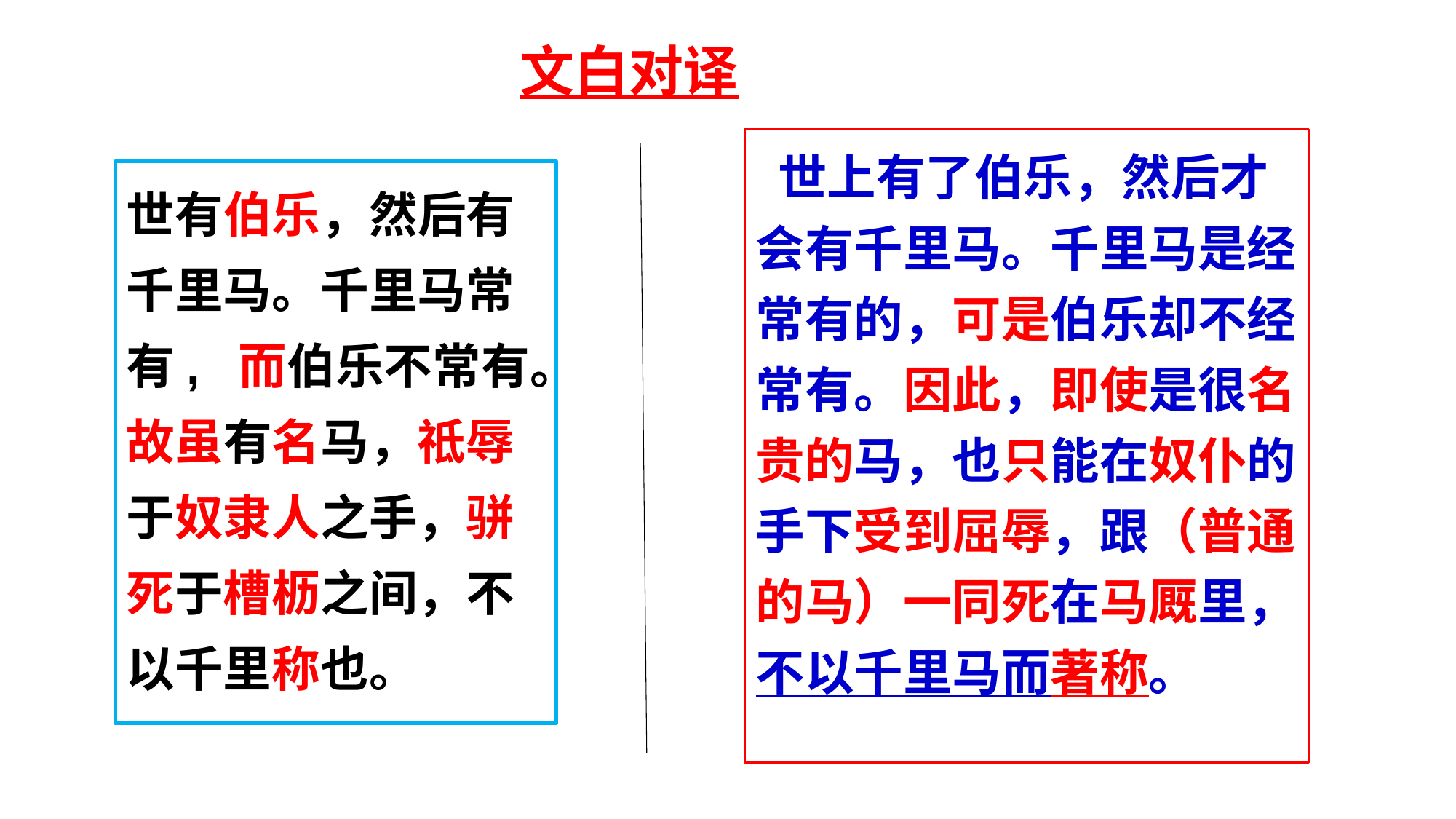

# 文白对译
  世上有了伯乐，然后才会有千里马。千里马是经常有的，可是伯乐却不经常有。因此，即使是很名贵的马，也只能在奴仆的手下受到屈辱，跟（普通的马）一同死在马厩里，不以千里马而著称。
世有伯乐，然后有千里马。千里马常有,  而伯乐不常有。故虽有名马，祗辱于奴隶人之手，骈死于槽枥之间，不以千里称也。